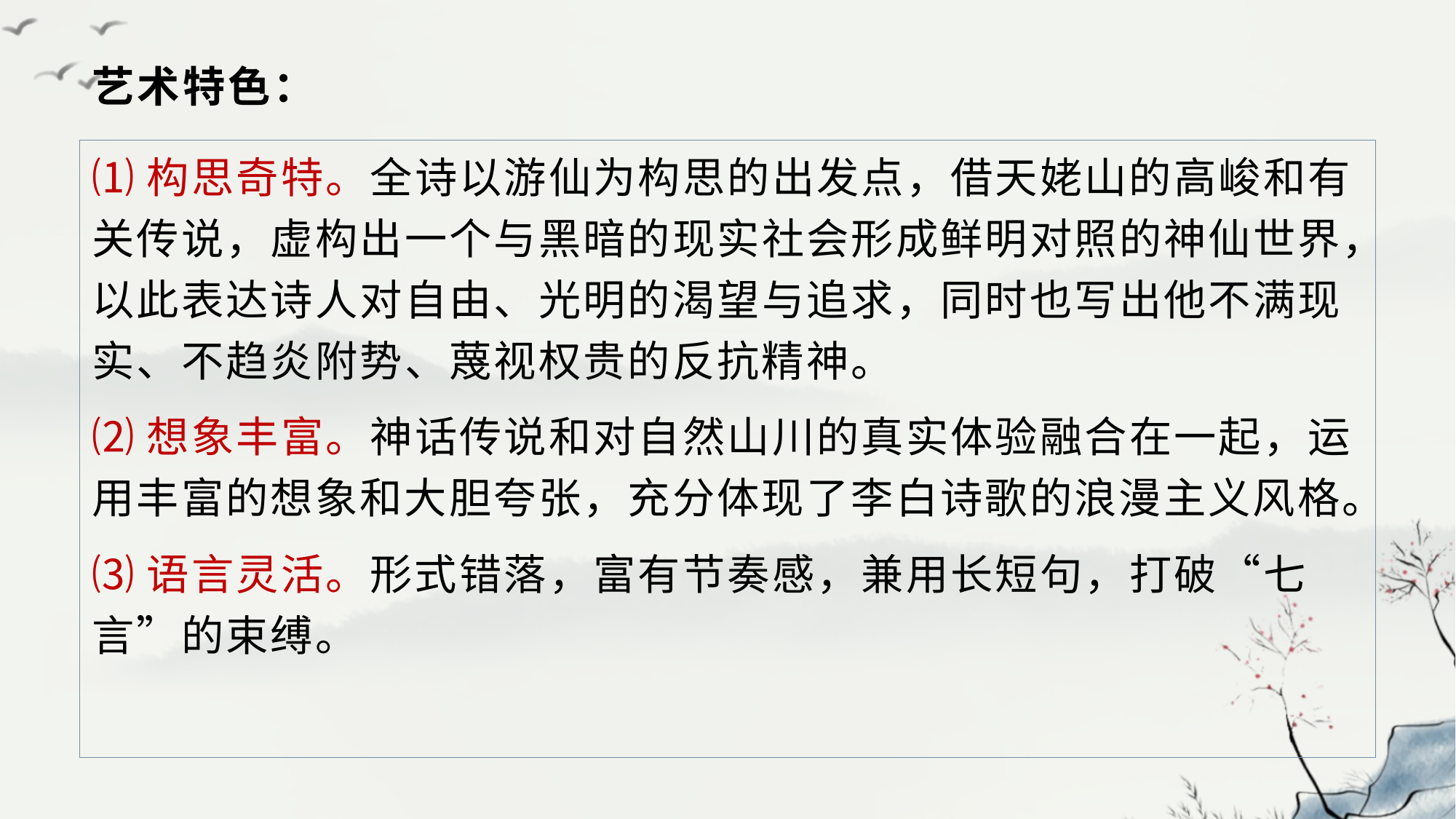

# 艺术特色：
⑴构思奇特。全诗以游仙为构思的出发点，借天姥山的高峻和有关传说，虚构出一个与黑暗的现实社会形成鲜明对照的神仙世界，以此表达诗人对自由、光明的渴望与追求，同时也写出他不满现实、不趋炎附势、蔑视权贵的反抗精神。
⑵想象丰富。神话传说和对自然山川的真实体验融合在一起，运用丰富的想象和大胆夸张，充分体现了李白诗歌的浪漫主义风格。
⑶语言灵活。形式错落，富有节奏感，兼用长短句，打破“七言”的束缚。